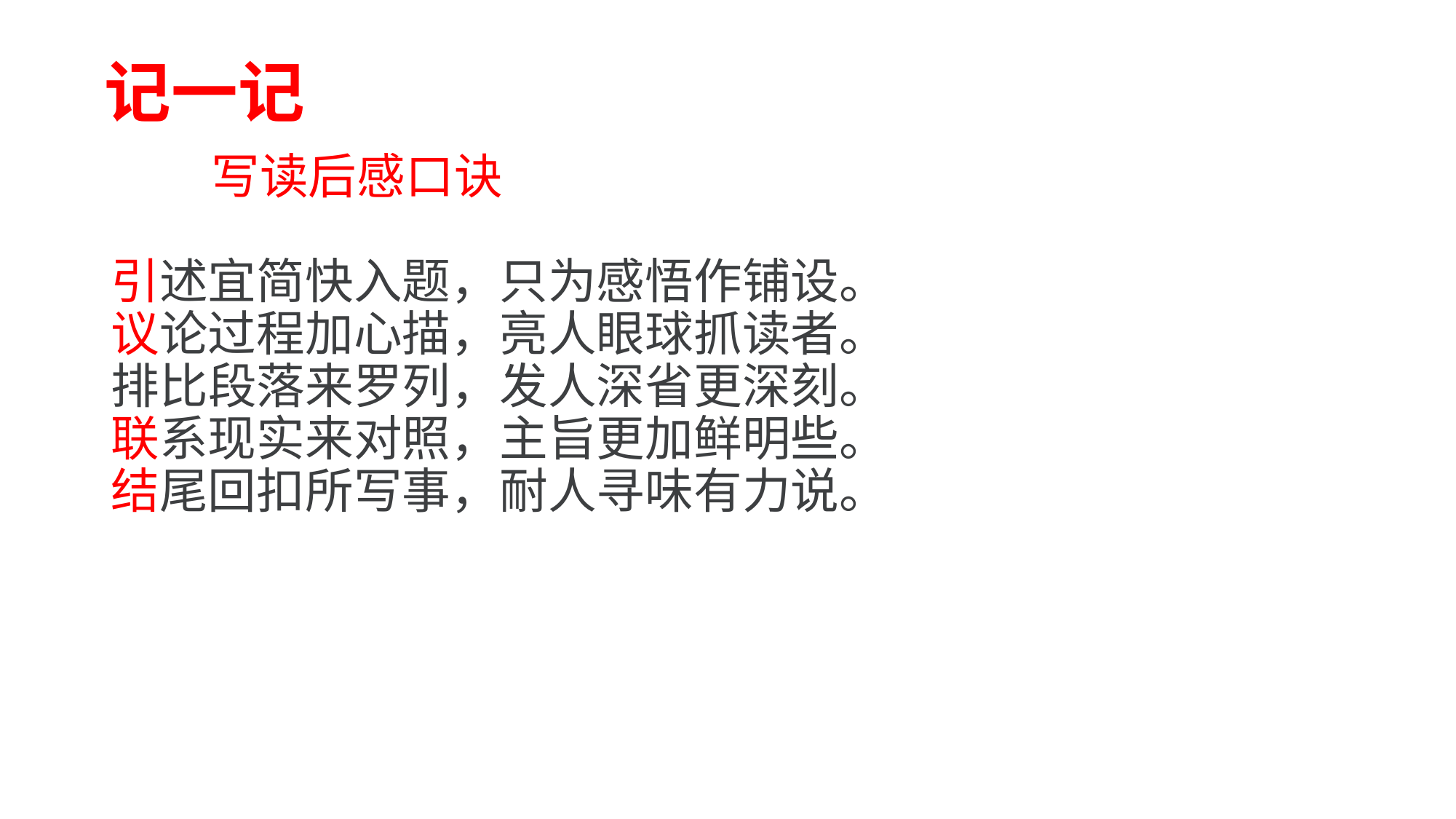

# 写读后感口诀 引述宜简快入题，只为感悟作铺设。 议论过程加心描，亮人眼球抓读者。 排比段落来罗列，发人深省更深刻。 联系现实来对照，主旨更加鲜明些。 结尾回扣所写事，耐人寻味有力说。
记一记